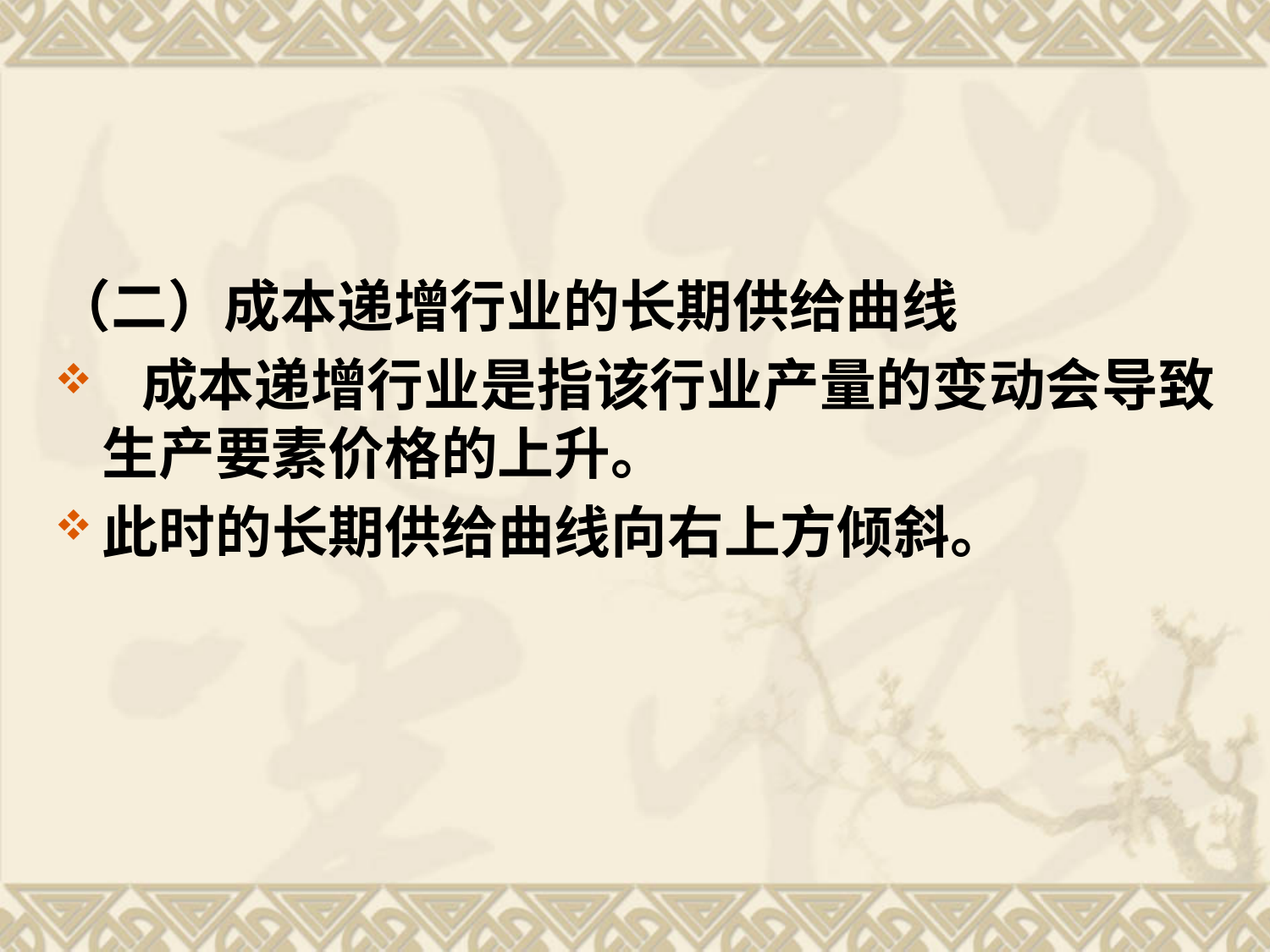

#
（二）成本递增行业的长期供给曲线
  成本递增行业是指该行业产量的变动会导致生产要素价格的上升。
此时的长期供给曲线向右上方倾斜。